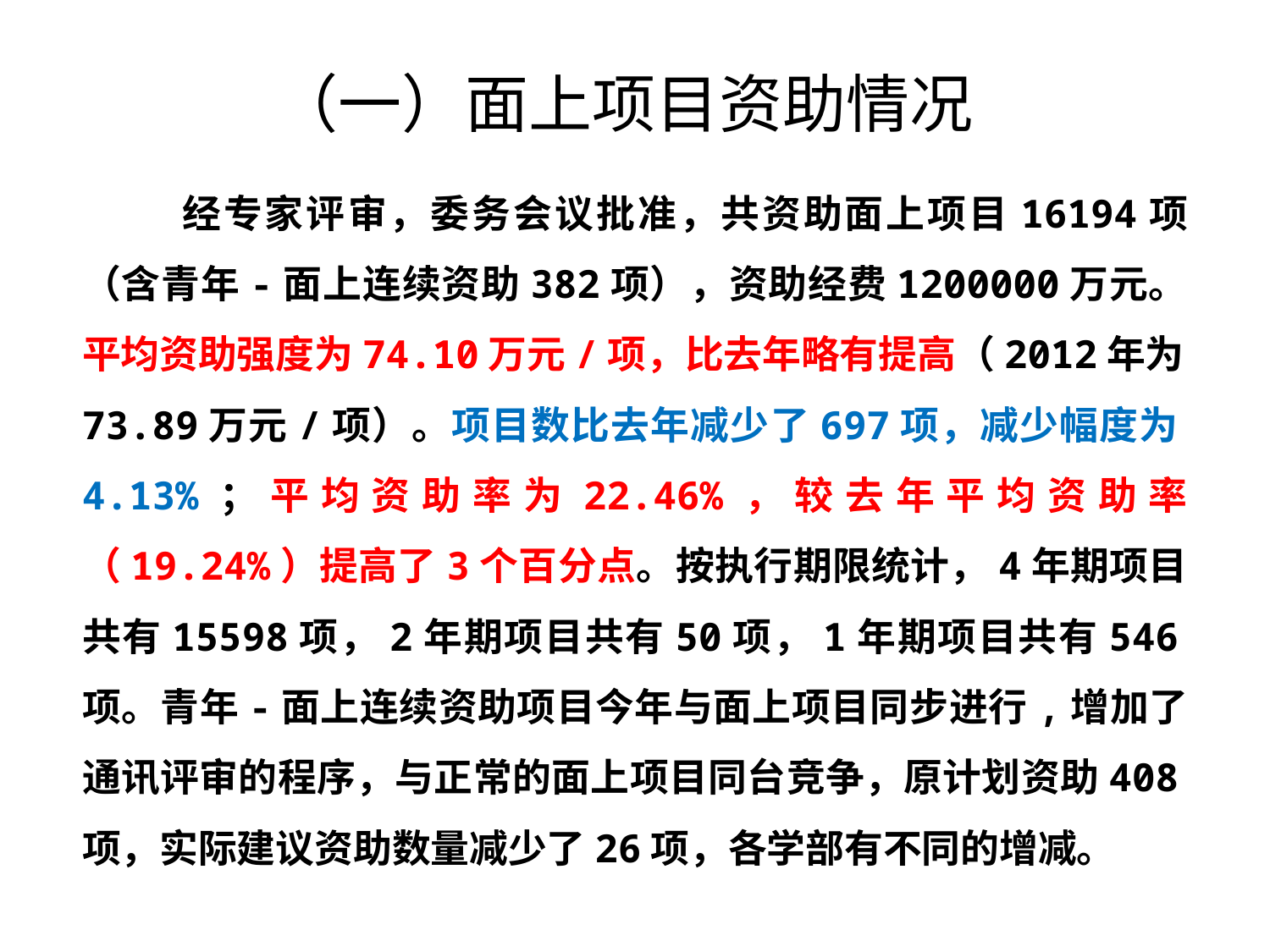

# （一）面上项目资助情况
经专家评审，委务会议批准，共资助面上项目16194项（含青年-面上连续资助382项），资助经费1200000万元。平均资助强度为74.10万元/项，比去年略有提高（2012年为73.89万元/项）。项目数比去年减少了697项，减少幅度为4.13%；平均资助率为22.46%，较去年平均资助率（19.24%）提高了3个百分点。按执行期限统计，4年期项目共有15598项，2年期项目共有50项，1年期项目共有546项。青年-面上连续资助项目今年与面上项目同步进行,增加了通讯评审的程序，与正常的面上项目同台竞争，原计划资助408项，实际建议资助数量减少了26项，各学部有不同的增减。